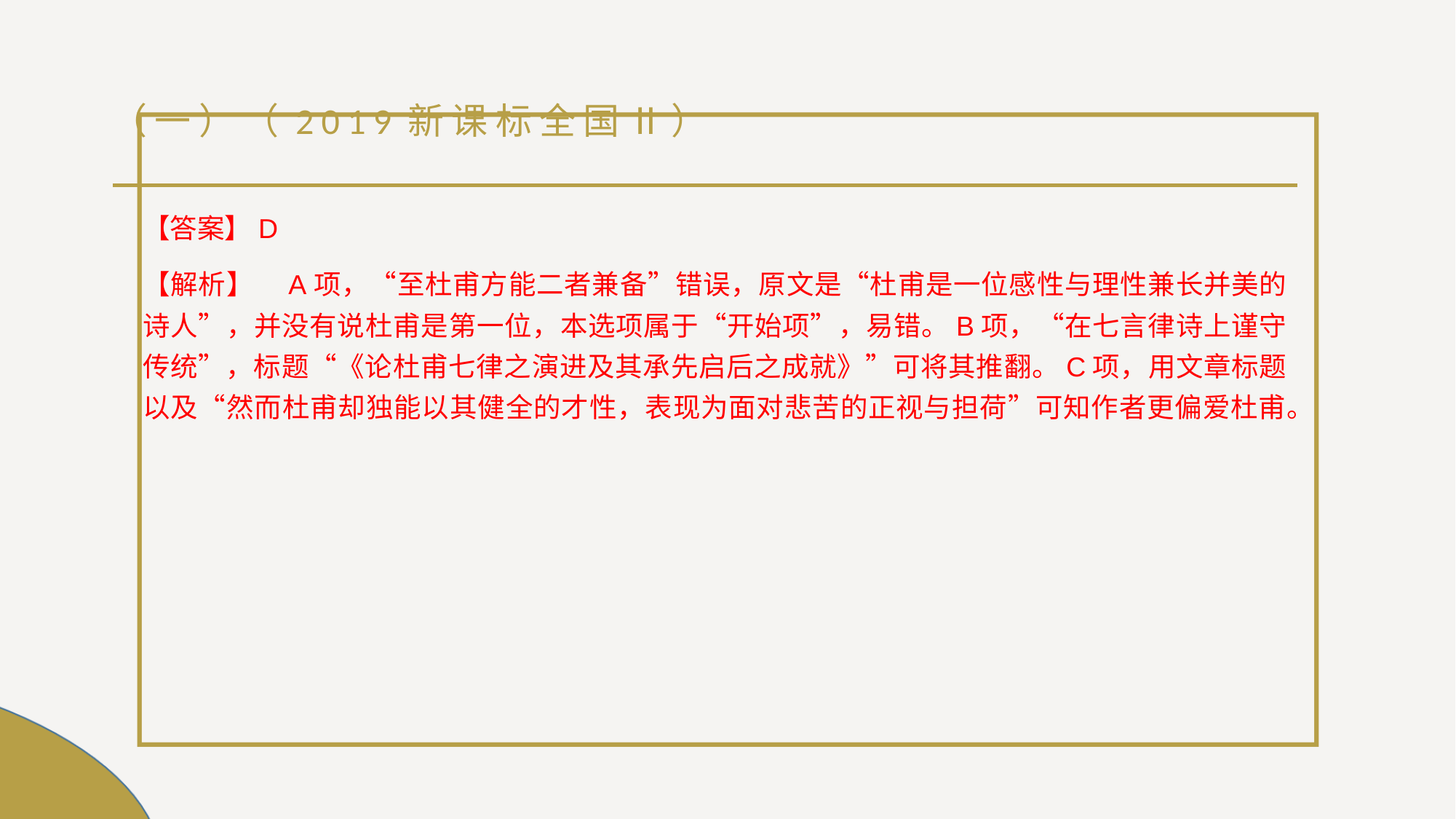

# （一）（2019新课标全国Ⅱ）
【答案】D
【解析】　A项，“至杜甫方能二者兼备”错误，原文是“杜甫是一位感性与理性兼长并美的诗人”，并没有说杜甫是第一位，本选项属于“开始项”，易错。B项，“在七言律诗上谨守传统”，标题“《论杜甫七律之演进及其承先启后之成就》”可将其推翻。C项，用文章标题以及“然而杜甫却独能以其健全的才性，表现为面对悲苦的正视与担荷”可知作者更偏爱杜甫。